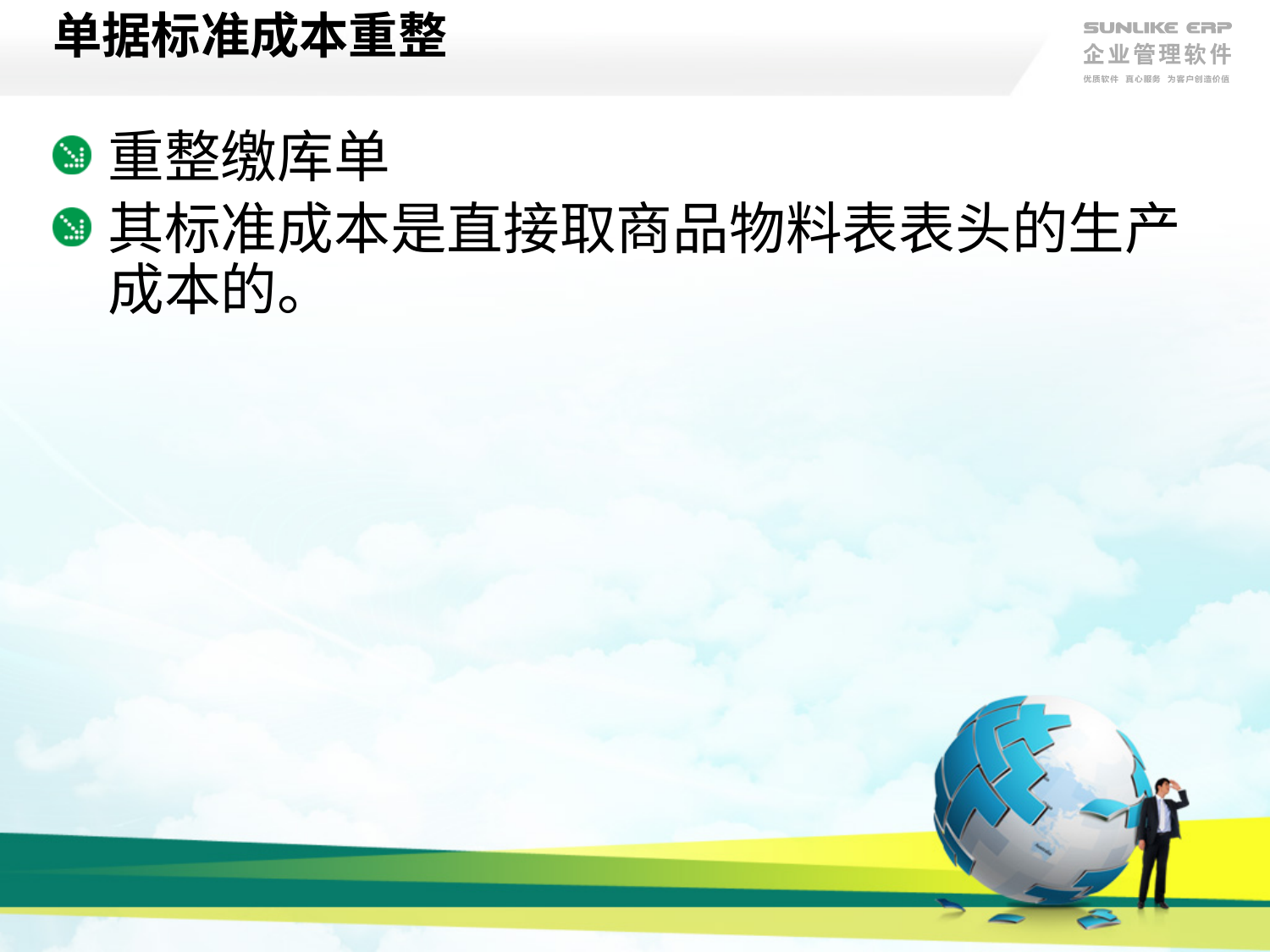

# 单据标准成本重整
重整缴库单
其标准成本是直接取商品物料表表头的生产成本的。